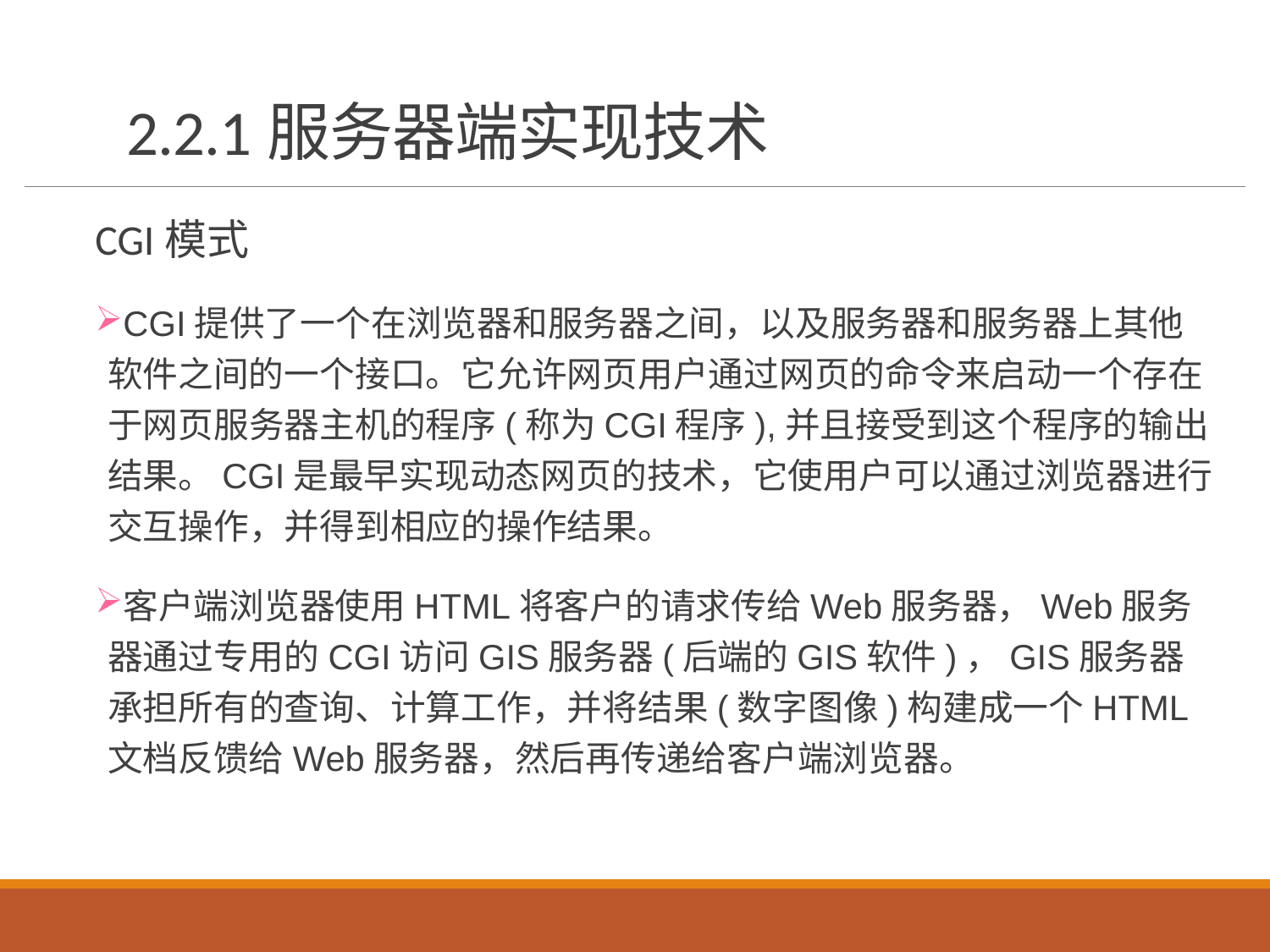

# 2.2.1服务器端实现技术
CGI模式
CGI提供了一个在浏览器和服务器之间，以及服务器和服务器上其他软件之间的一个接口。它允许网页用户通过网页的命令来启动一个存在于网页服务器主机的程序(称为CGI程序),并且接受到这个程序的输出结果。CGI是最早实现动态网页的技术，它使用户可以通过浏览器进行交互操作，并得到相应的操作结果。
客户端浏览器使用HTML将客户的请求传给Web服务器，Web服务器通过专用的CGI访问GIS服务器(后端的GIS软件)，GIS服务器承担所有的查询、计算工作，并将结果(数字图像)构建成一个HTML文档反馈给Web服务器，然后再传递给客户端浏览器。